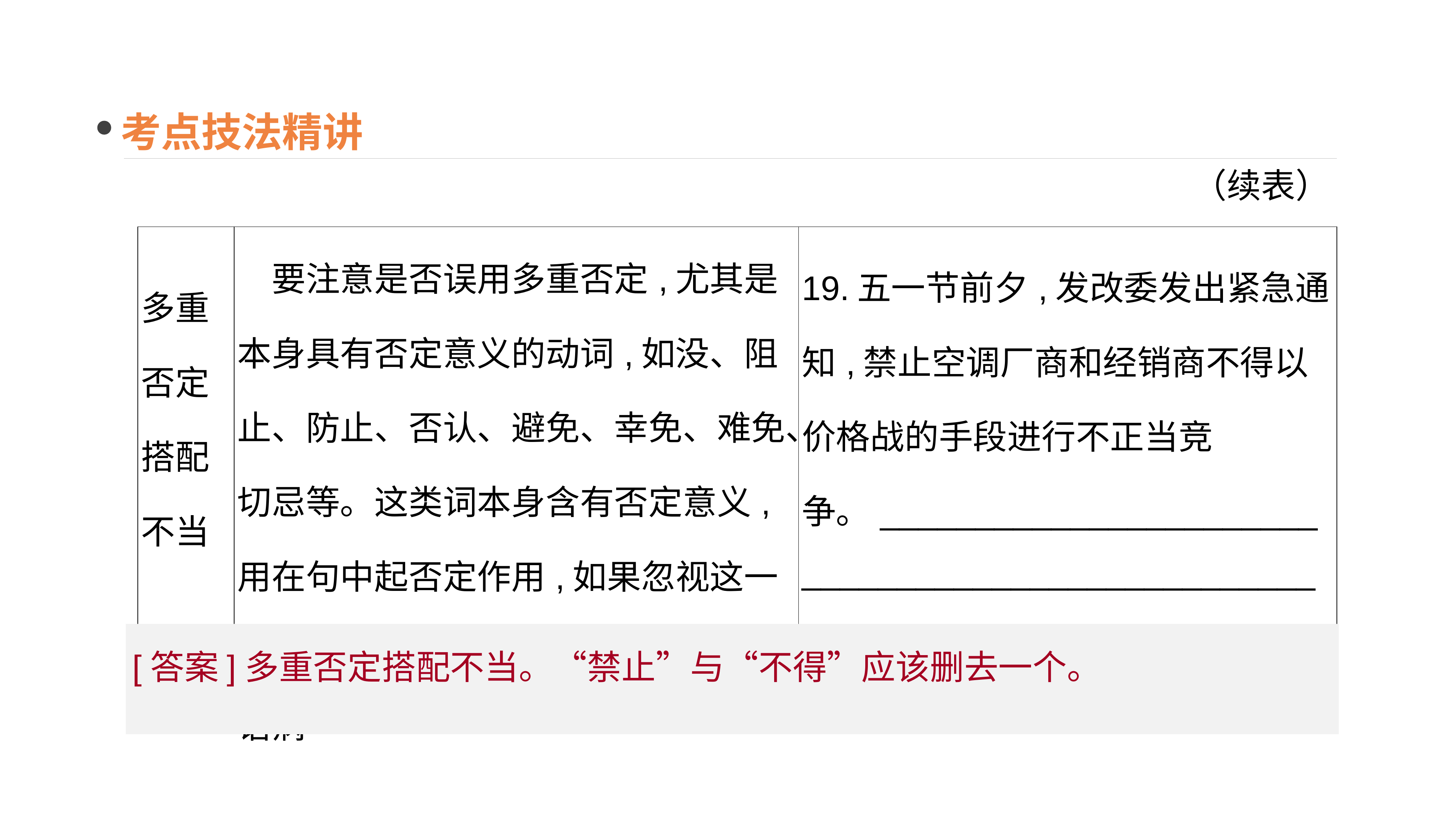

考点技法精讲

（续表）
| 多重否定搭配不当 | 要注意是否误用多重否定,尤其是本身具有否定意义的动词,如没、阻止、防止、否认、避免、幸免、难免、切忌等。这类词本身含有否定意义,用在句中起否定作用,如果忽视这一用法,在句中又用否定词,就会造成语病 | 19.五一节前夕,发改委发出紧急通知,禁止空调厂商和经销商不得以价格战的手段进行不正当竞争。\_\_\_\_\_\_\_\_\_\_\_\_\_\_\_\_\_\_\_\_\_\_\_\_\_\_\_\_\_\_\_\_\_\_\_\_\_\_\_\_\_\_\_\_\_\_\_\_\_\_\_\_\_\_\_\_\_\_\_\_\_\_\_\_\_\_\_\_ |
| --- | --- | --- |

[答案]多重否定搭配不当。“禁止”与“不得”应该删去一个。